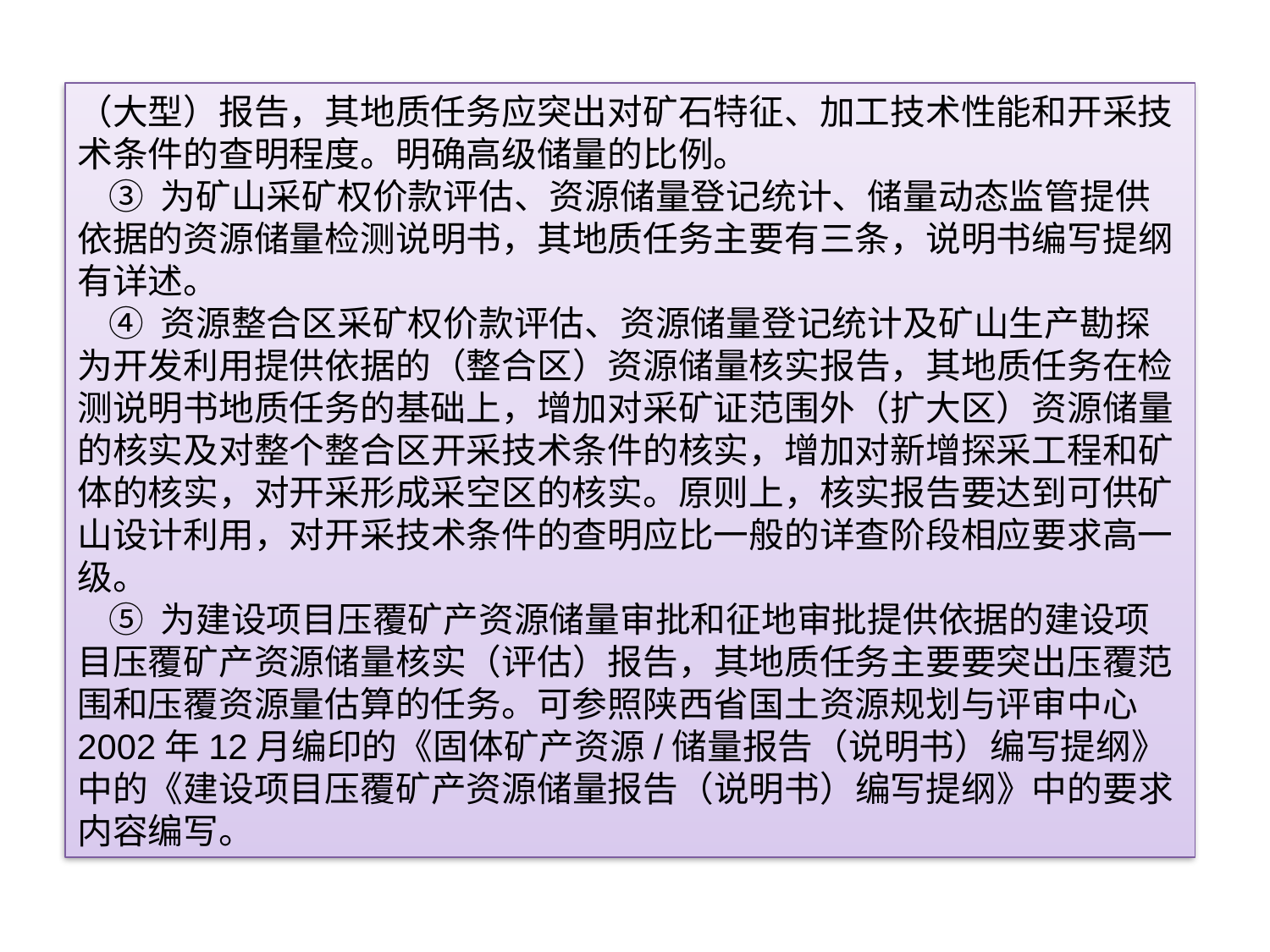

（大型）报告，其地质任务应突出对矿石特征、加工技术性能和开采技术条件的查明程度。明确高级储量的比例。
    ③ 为矿山采矿权价款评估、资源储量登记统计、储量动态监管提供依据的资源储量检测说明书，其地质任务主要有三条，说明书编写提纲有详述。
    ④ 资源整合区采矿权价款评估、资源储量登记统计及矿山生产勘探为开发利用提供依据的（整合区）资源储量核实报告，其地质任务在检测说明书地质任务的基础上，增加对采矿证范围外（扩大区）资源储量的核实及对整个整合区开采技术条件的核实，增加对新增探采工程和矿体的核实，对开采形成采空区的核实。原则上，核实报告要达到可供矿山设计利用，对开采技术条件的查明应比一般的详查阶段相应要求高一级。
    ⑤ 为建设项目压覆矿产资源储量审批和征地审批提供依据的建设项目压覆矿产资源储量核实（评估）报告，其地质任务主要要突出压覆范围和压覆资源量估算的任务。可参照陕西省国土资源规划与评审中心2002年12月编印的《固体矿产资源/储量报告（说明书）编写提纲》中的《建设项目压覆矿产资源储量报告（说明书）编写提纲》中的要求内容编写。